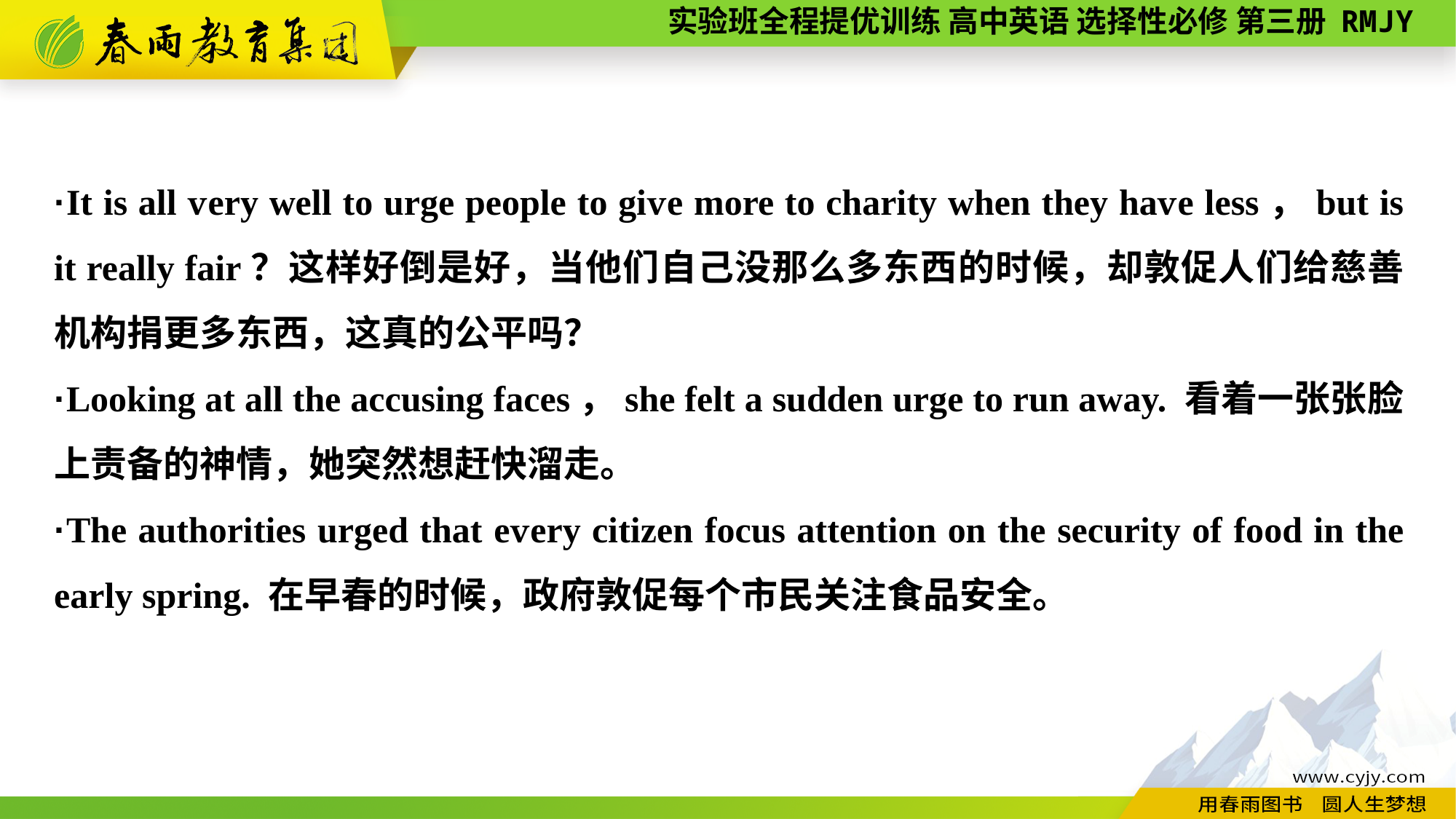

·It is all very well to urge people to give more to charity when they have less，but is it really fair？这样好倒是好，当他们自己没那么多东西的时候，却敦促人们给慈善机构捐更多东西，这真的公平吗？
·Looking at all the accusing faces，she felt a sudden urge to run away. 看着一张张脸上责备的神情，她突然想赶快溜走。
·The authorities urged that every citizen focus attention on the security of food in the early spring. 在早春的时候，政府敦促每个市民关注食品安全。